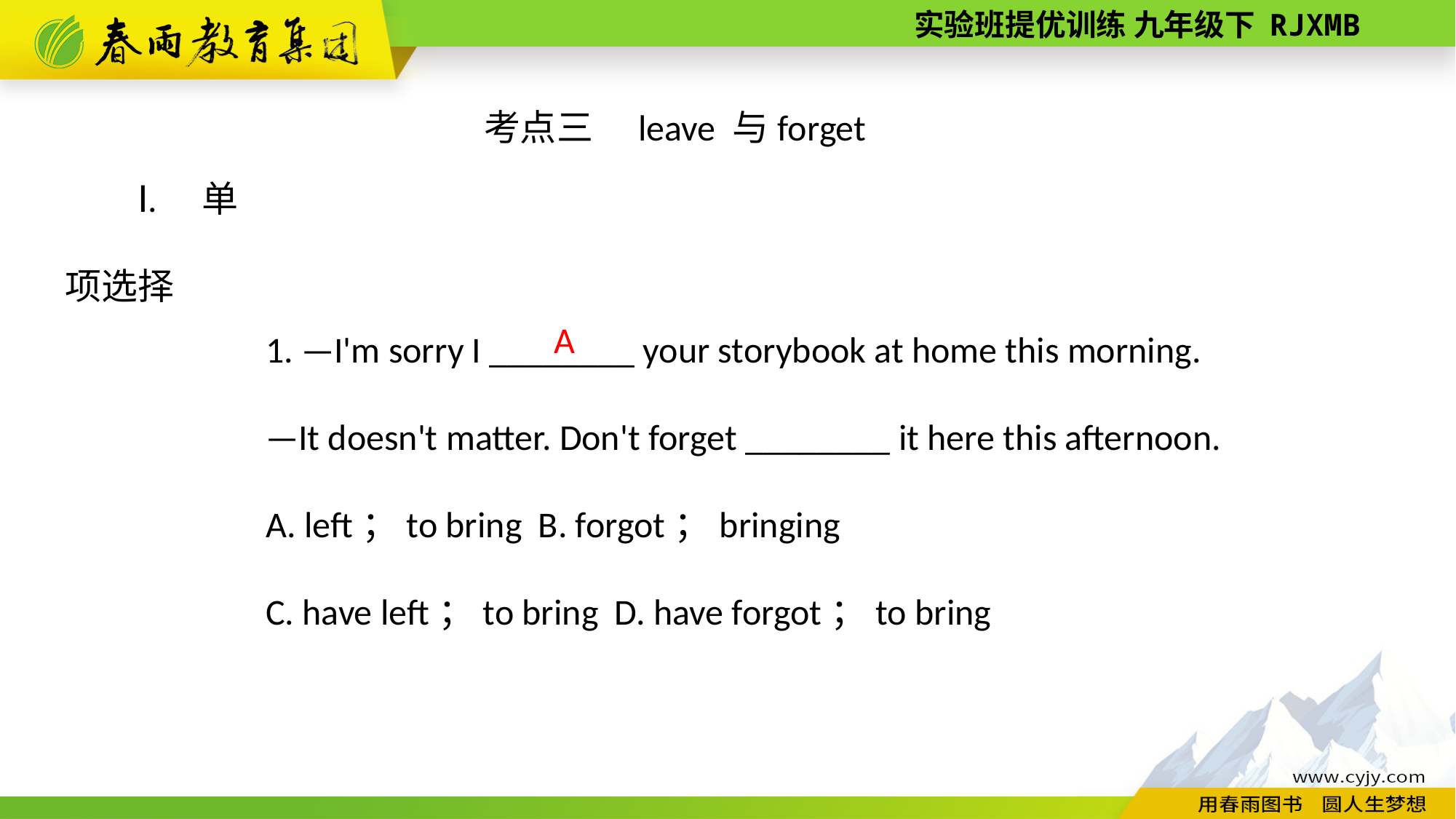

考点三　leave 与forget
Ⅰ. 单项选择
1. —I'm sorry I ________ your storybook at home this morning.
—It doesn't matter. Don't forget ________ it here this afternoon.
A. left；to bring  B. forgot；bringing
C. have left；to bring  D. have forgot；to bring
A